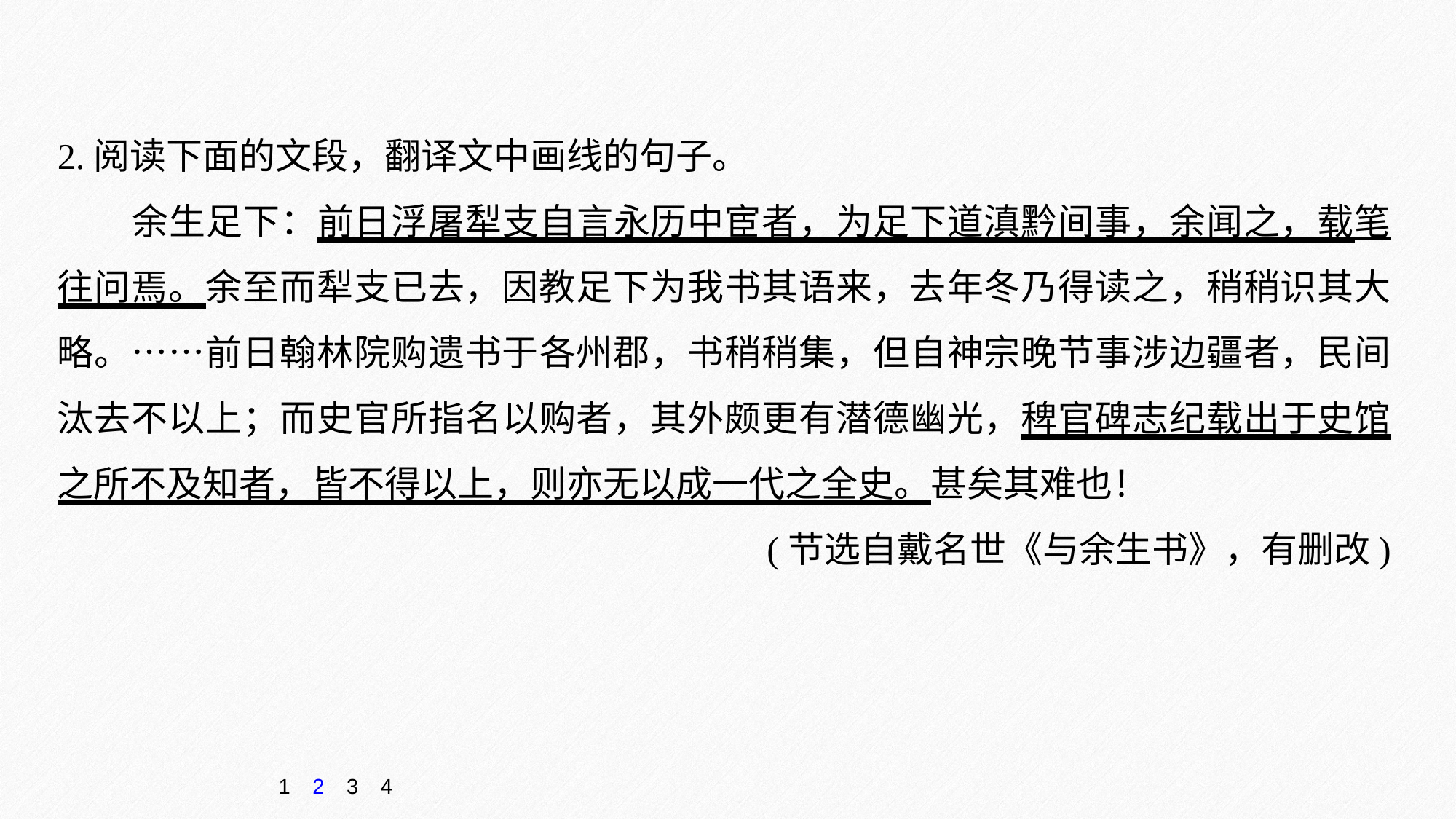

2.阅读下面的文段，翻译文中画线的句子。
余生足下：前日浮屠犁支自言永历中宦者，为足下道滇黔间事，余闻之，载笔往问焉。余至而犁支已去，因教足下为我书其语来，去年冬乃得读之，稍稍识其大略。……前日翰林院购遗书于各州郡，书稍稍集，但自神宗晚节事涉边疆者，民间汰去不以上；而史官所指名以购者，其外颇更有潜德幽光，稗官碑志纪载出于史馆之所不及知者，皆不得以上，则亦无以成一代之全史。甚矣其难也！
(节选自戴名世《与余生书》，有删改)
1
2
3
4